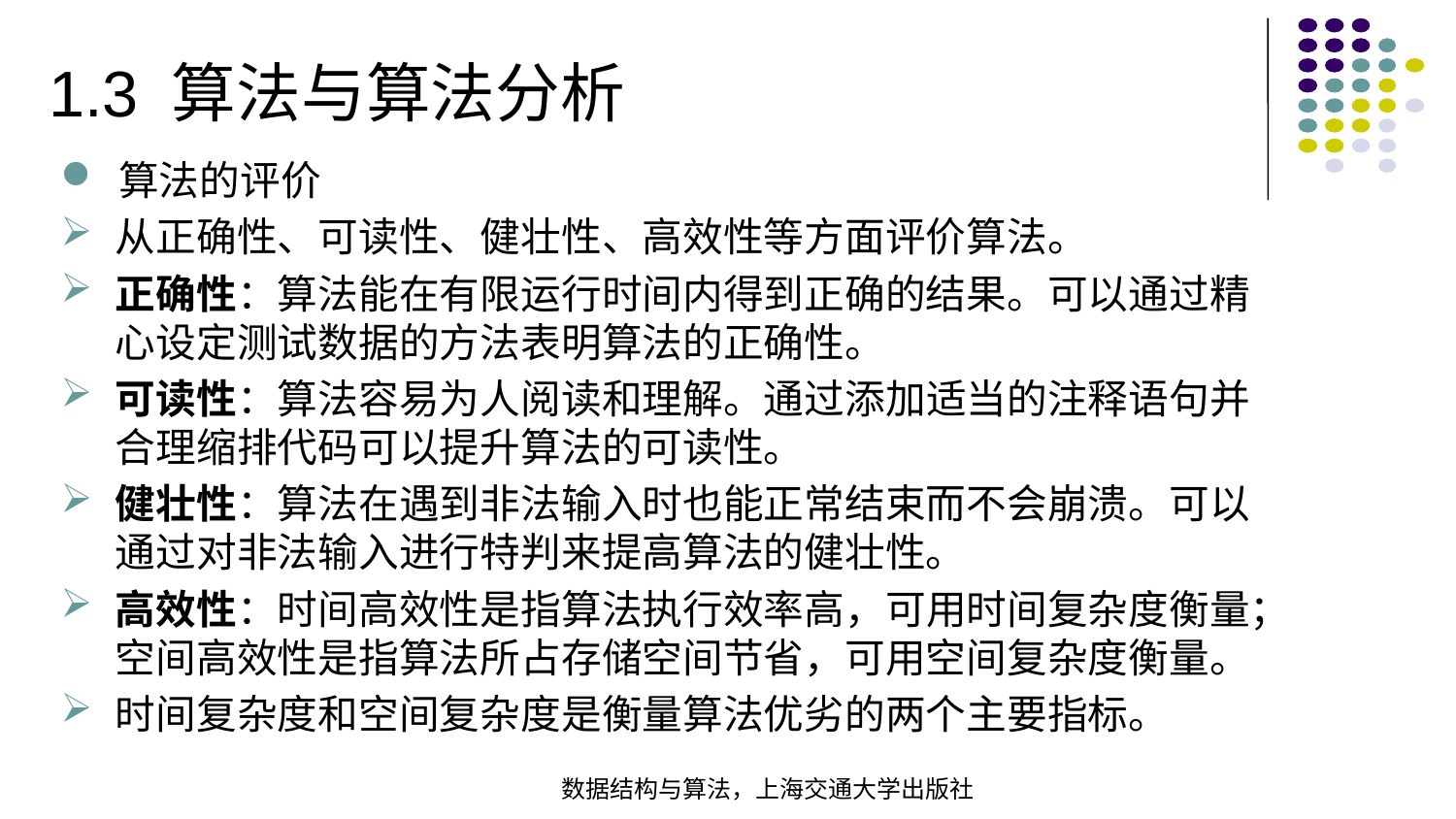

1.3 算法与算法分析
算法的评价
从正确性、可读性、健壮性、高效性等方面评价算法。
正确性：算法能在有限运行时间内得到正确的结果。可以通过精心设定测试数据的方法表明算法的正确性。
可读性：算法容易为人阅读和理解。通过添加适当的注释语句并合理缩排代码可以提升算法的可读性。
健壮性：算法在遇到非法输入时也能正常结束而不会崩溃。可以通过对非法输入进行特判来提高算法的健壮性。
高效性：时间高效性是指算法执行效率高，可用时间复杂度衡量；空间高效性是指算法所占存储空间节省，可用空间复杂度衡量。
时间复杂度和空间复杂度是衡量算法优劣的两个主要指标。